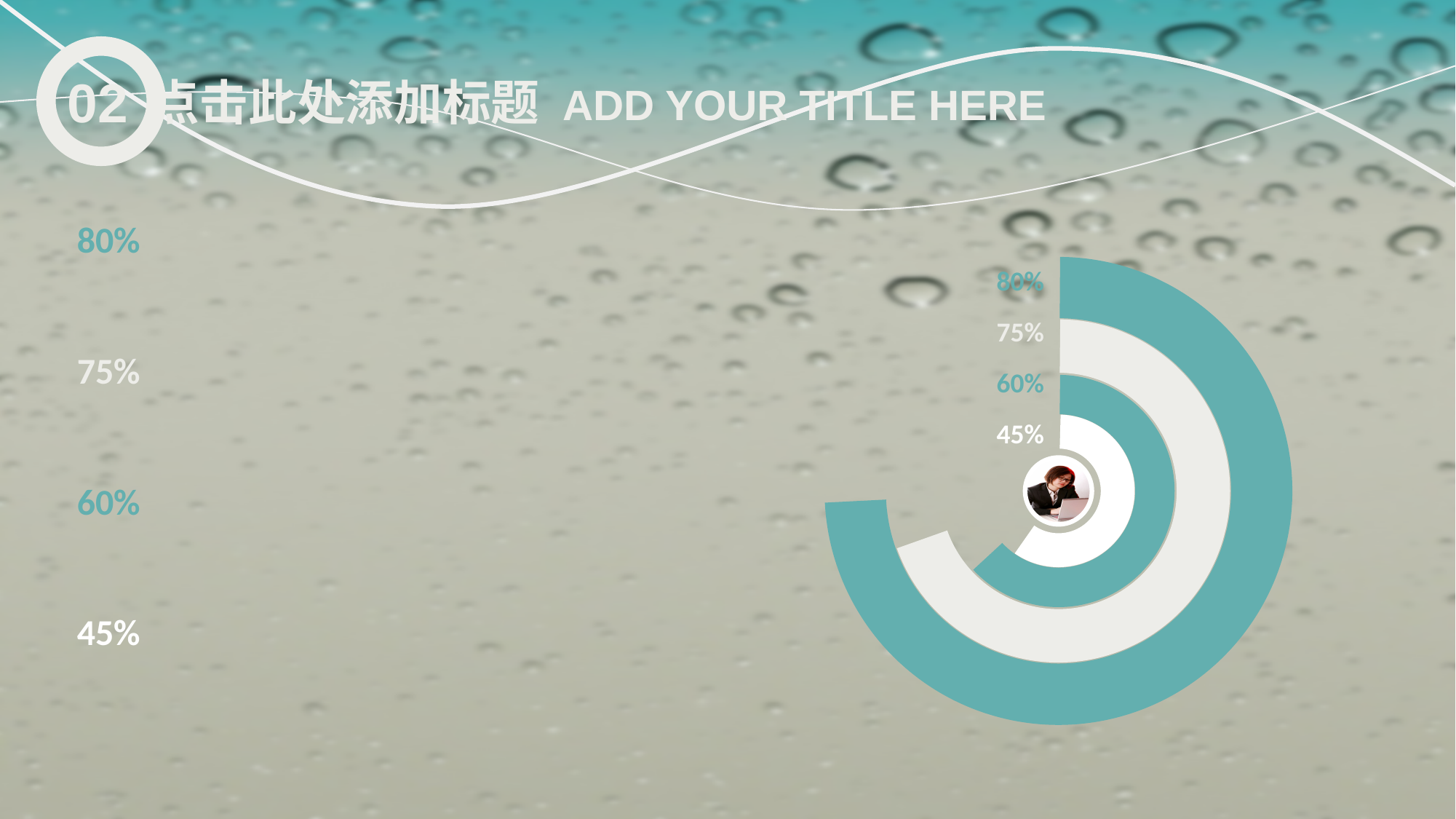

02

点击此处添加标题 ADD YOUR TITLE HERE
80%

80%
75%

75%
60%

45%

60%
45%